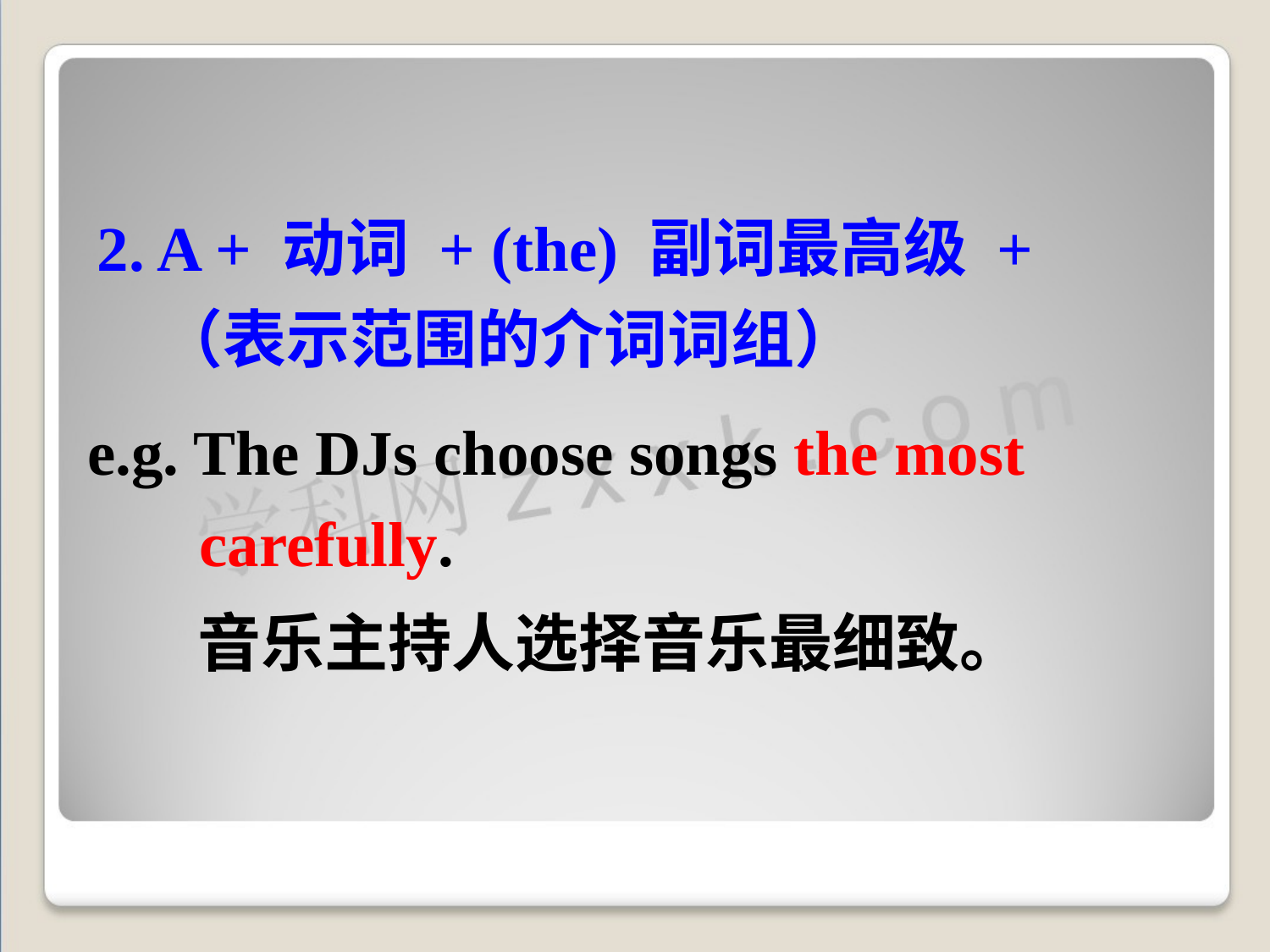

2. A + 动词 + (the) 副词最高级 + （表示范围的介词词组）
e.g. The DJs choose songs the most carefully.
音乐主持人选择音乐最细致。